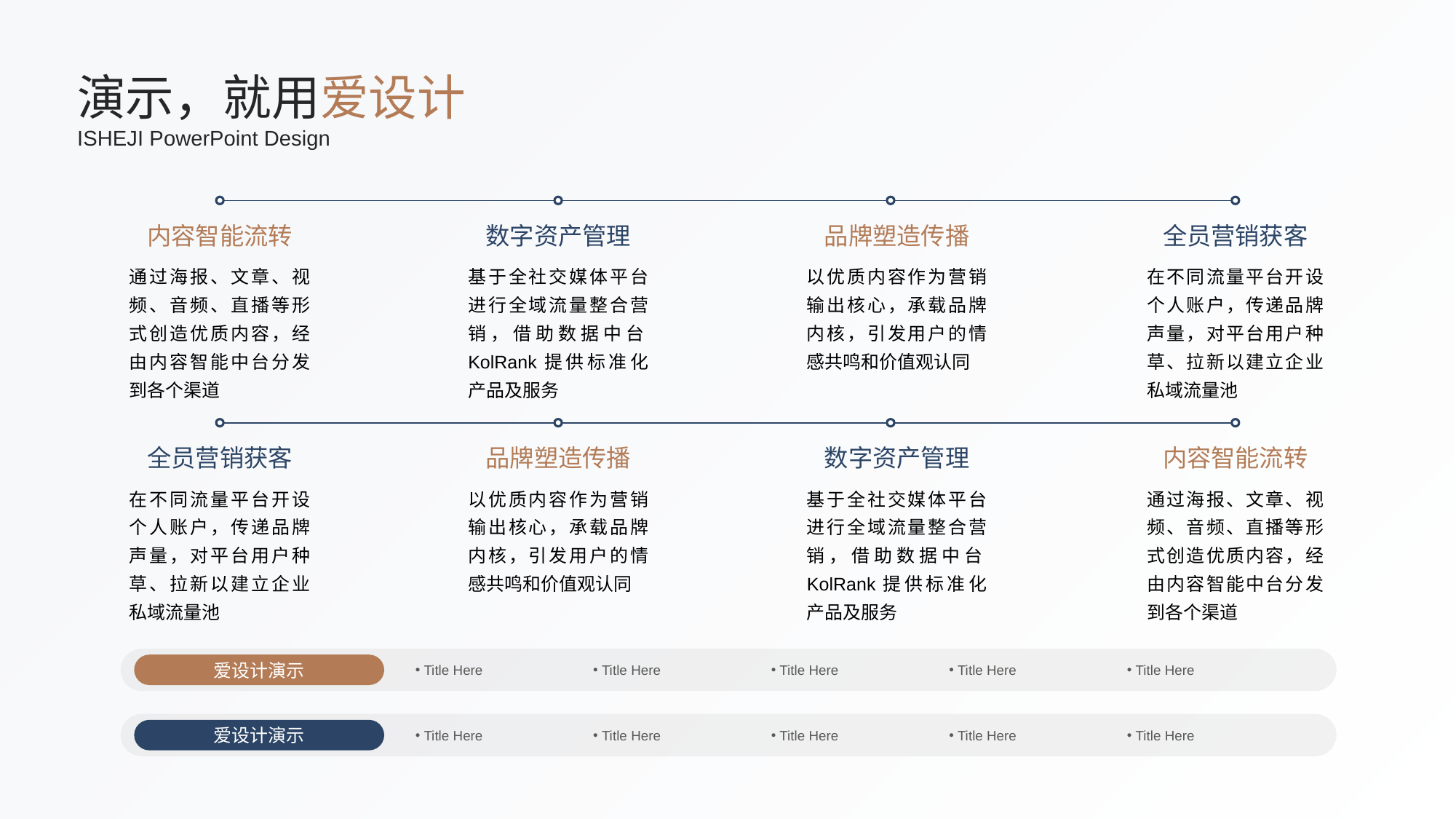

演示，就用爱设计
ISHEJI PowerPoint Design

内容智能流转
数字资产管理
品牌塑造传播
全员营销获客
通过海报、文章、视频、音频、直播等形式创造优质内容，经由内容智能中台分发到各个渠道
基于全社交媒体平台进行全域流量整合营销，借助数据中台KolRank提供标准化产品及服务
以优质内容作为营销输出核心，承载品牌内核，引发用户的情感共鸣和价值观认同
在不同流量平台开设个人账户，传递品牌声量，对平台用户种草、拉新以建立企业私域流量池

全员营销获客
品牌塑造传播
数字资产管理
内容智能流转
在不同流量平台开设个人账户，传递品牌声量，对平台用户种草、拉新以建立企业私域流量池
以优质内容作为营销输出核心，承载品牌内核，引发用户的情感共鸣和价值观认同
基于全社交媒体平台进行全域流量整合营销，借助数据中台KolRank提供标准化产品及服务
通过海报、文章、视频、音频、直播等形式创造优质内容，经由内容智能中台分发到各个渠道

爱设计演示
Title Here
Title Here
Title Here
Title Here
Title Here

爱设计演示
Title Here
Title Here
Title Here
Title Here
Title Here